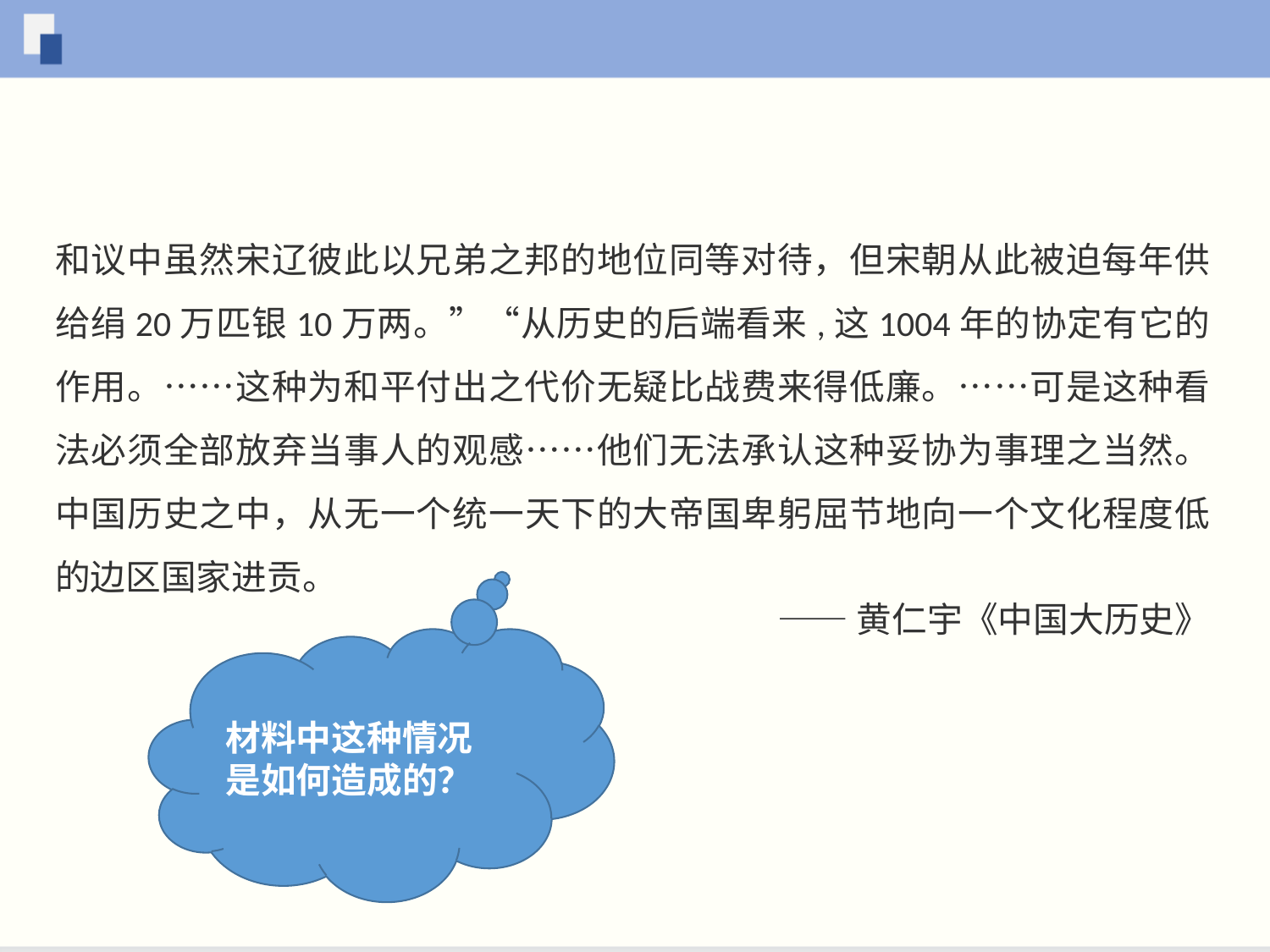

和议中虽然宋辽彼此以兄弟之邦的地位同等对待，但宋朝从此被迫每年供给绢20万匹银10万两。”“从历史的后端看来,这1004年的协定有它的作用。……这种为和平付出之代价无疑比战费来得低廉。……可是这种看法必须全部放弃当事人的观感……他们无法承认这种妥协为事理之当然。中国历史之中，从无一个统一天下的大帝国卑躬屈节地向一个文化程度低的边区国家进贡。
——黄仁宇《中国大历史》
材料中这种情况是如何造成的？